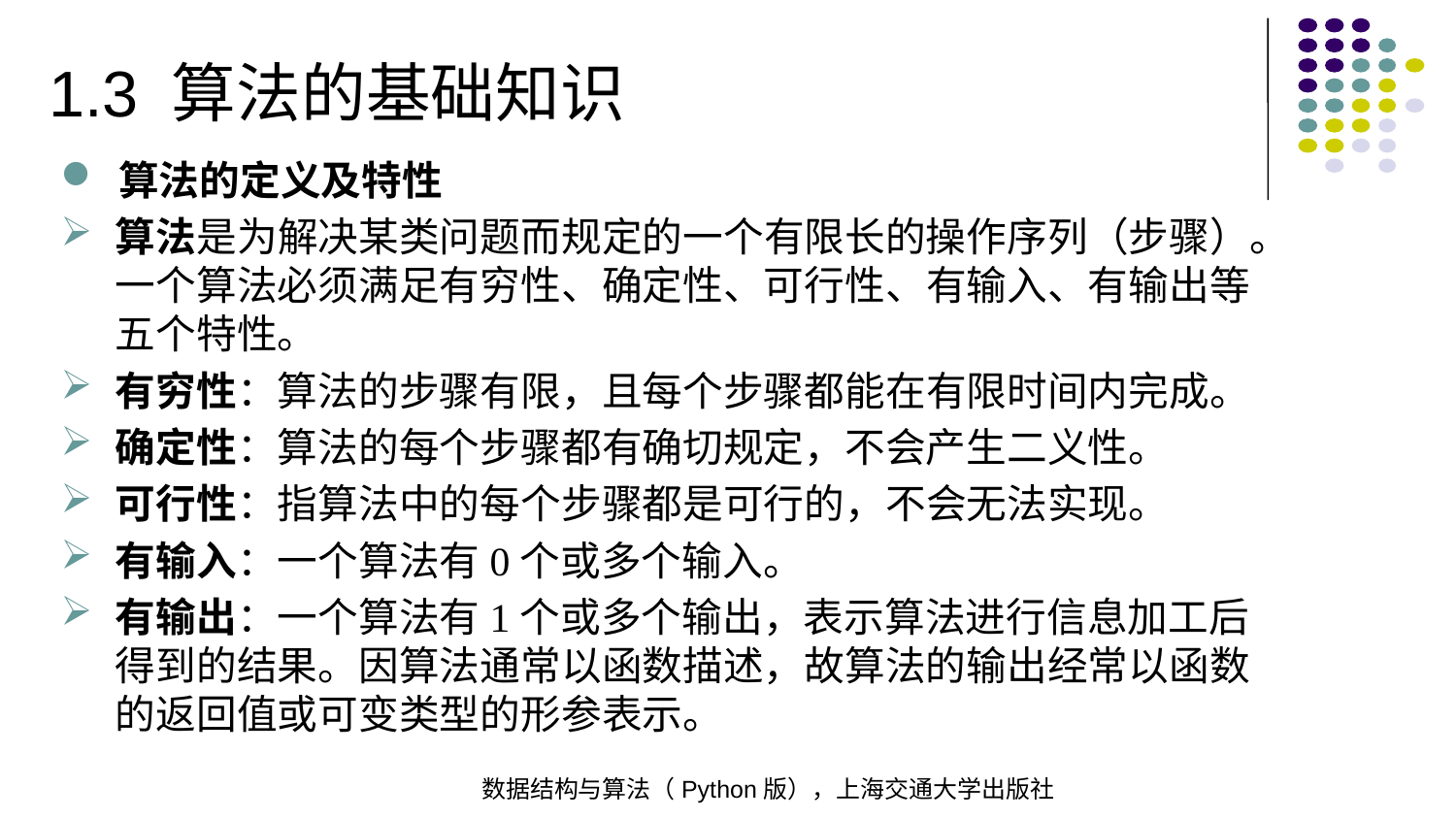

1.3 算法的基础知识
算法的定义及特性
算法是为解决某类问题而规定的一个有限长的操作序列（步骤）。一个算法必须满足有穷性、确定性、可行性、有输入、有输出等五个特性。
有穷性：算法的步骤有限，且每个步骤都能在有限时间内完成。
确定性：算法的每个步骤都有确切规定，不会产生二义性。
可行性：指算法中的每个步骤都是可行的，不会无法实现。
有输入：一个算法有0个或多个输入。
有输出：一个算法有1个或多个输出，表示算法进行信息加工后得到的结果。因算法通常以函数描述，故算法的输出经常以函数的返回值或可变类型的形参表示。